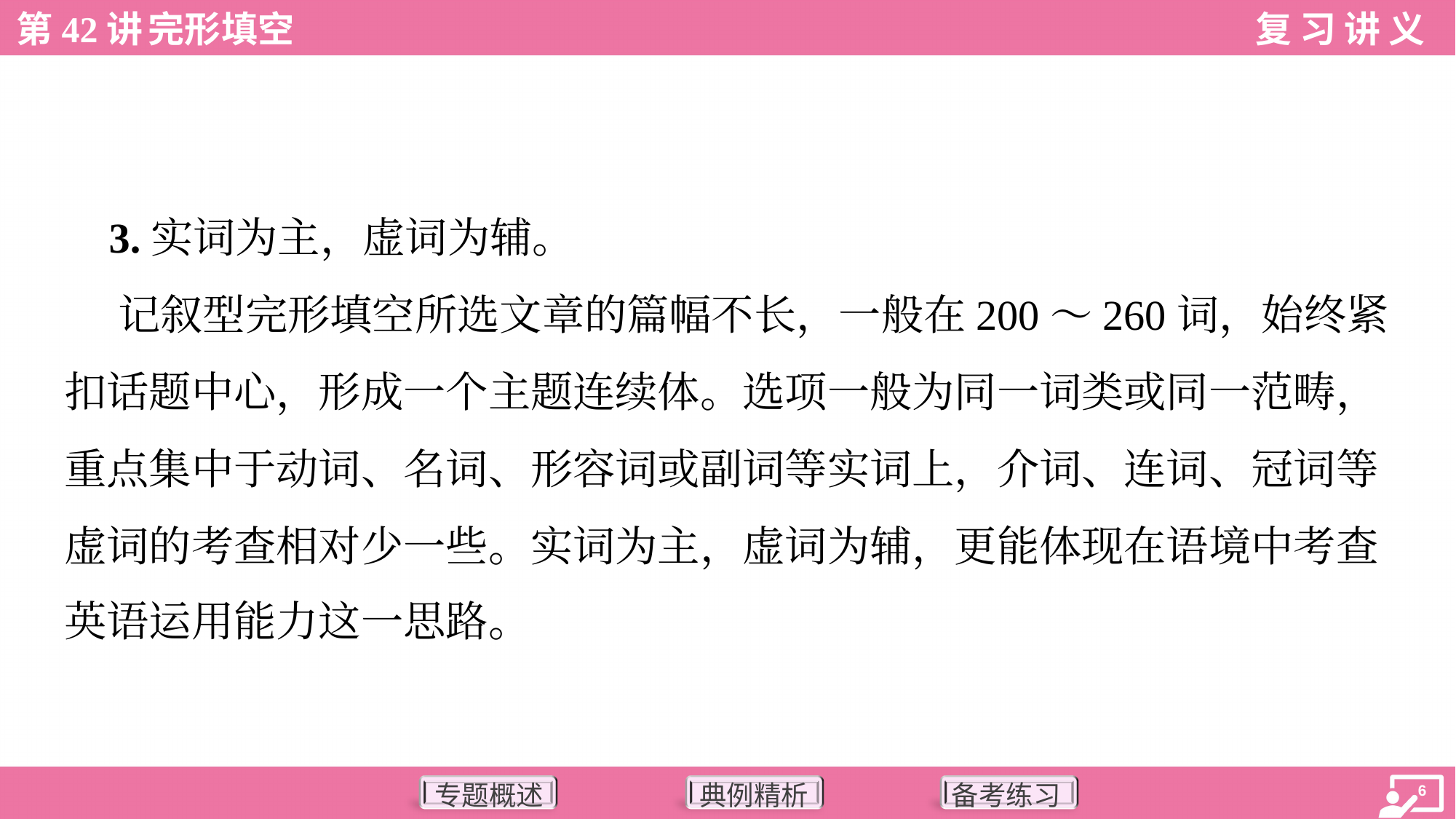

3.实词为主，虚词为辅。
    记叙型完形填空所选文章的篇幅不长，一般在200～260词，始终紧
扣话题中心，形成一个主题连续体。选项一般为同一词类或同一范畴，
重点集中于动词、名词、形容词或副词等实词上，介词、连词、冠词等
虚词的考查相对少一些。实词为主，虚词为辅，更能体现在语境中考查
英语运用能力这一思路。